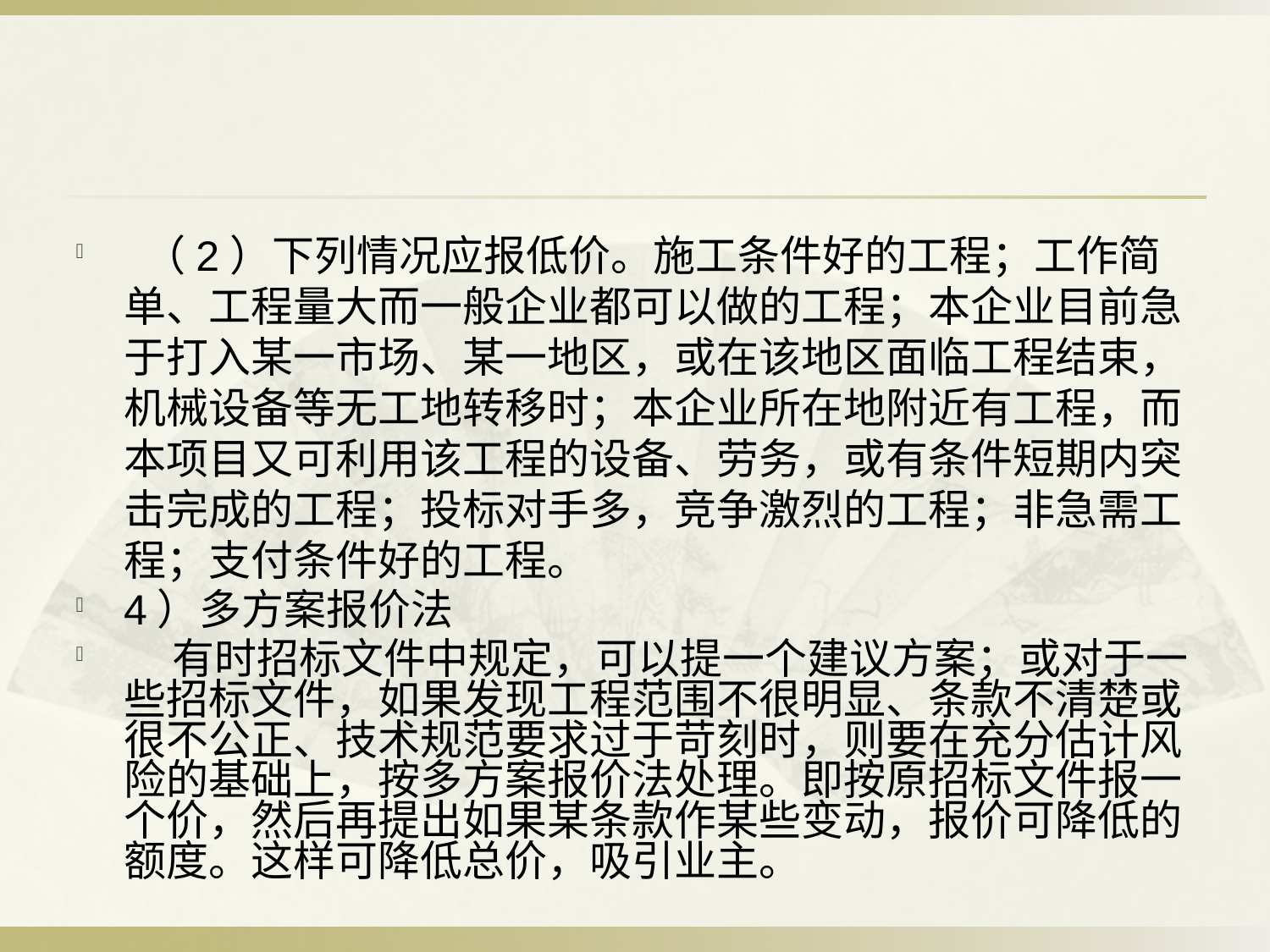

#
 （2）下列情况应报低价。施工条件好的工程；工作简单、工程量大而一般企业都可以做的工程；本企业目前急于打入某一市场、某一地区，或在该地区面临工程结束，机械设备等无工地转移时；本企业所在地附近有工程，而本项目又可利用该工程的设备、劳务，或有条件短期内突击完成的工程；投标对手多，竞争激烈的工程；非急需工程；支付条件好的工程。
4）多方案报价法
    有时招标文件中规定，可以提一个建议方案；或对于一些招标文件，如果发现工程范围不很明显、条款不清楚或很不公正、技术规范要求过于苛刻时，则要在充分估计风险的基础上，按多方案报价法处理。即按原招标文件报一个价，然后再提出如果某条款作某些变动，报价可降低的额度。这样可降低总价，吸引业主。